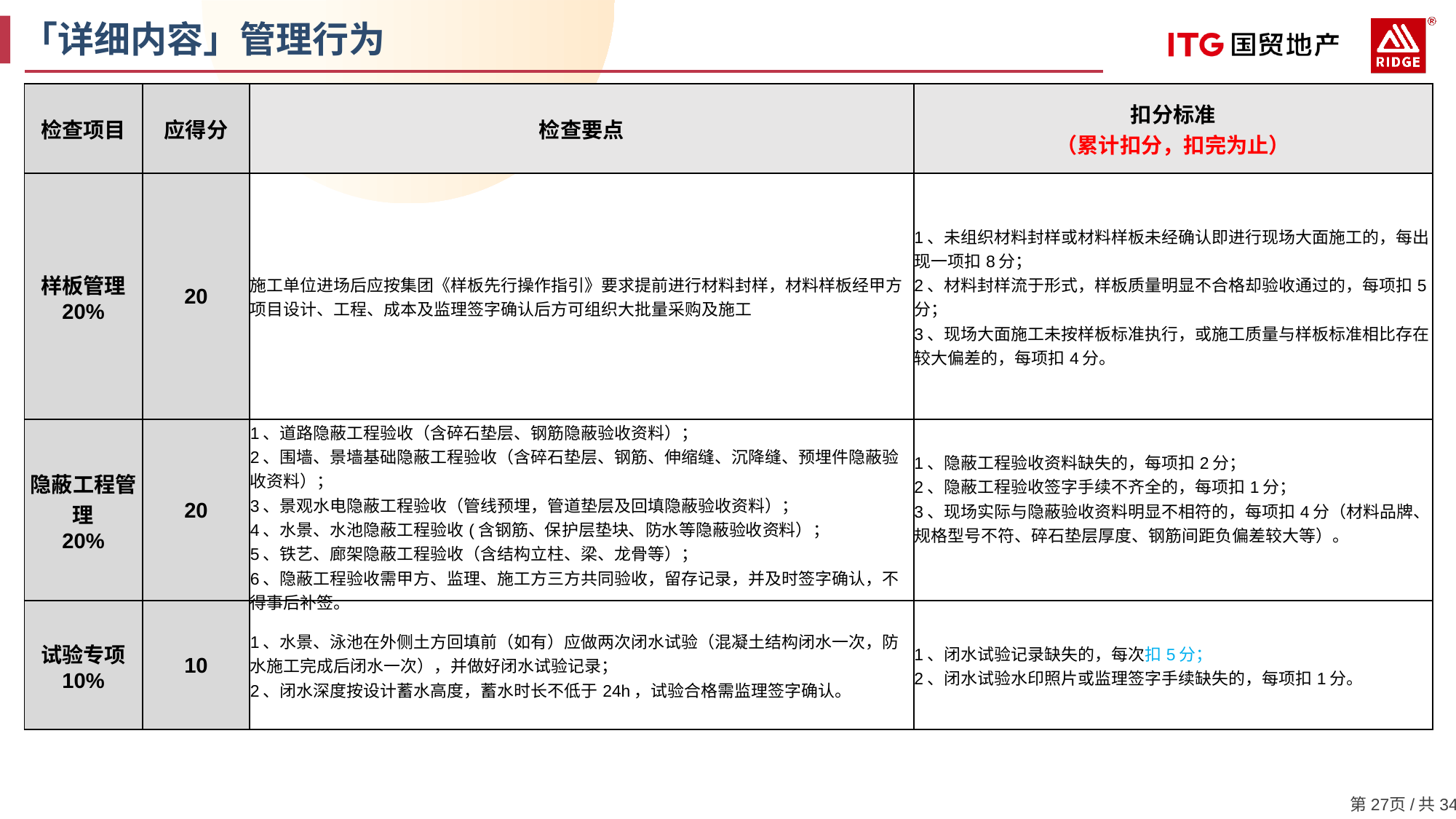

「详细内容」管理行为
| 检查项目 | 应得分 | 检查要点 | 扣分标准 （累计扣分，扣完为止） |
| --- | --- | --- | --- |
| 样板管理 20% | 20 | 施工单位进场后应按集团《样板先行操作指引》要求提前进行材料封样，材料样板经甲方项目设计、工程、成本及监理签字确认后方可组织大批量采购及施工 | 1、未组织材料封样或材料样板未经确认即进行现场大面施工的，每出现一项扣8分； 2、材料封样流于形式，样板质量明显不合格却验收通过的，每项扣5分； 3、现场大面施工未按样板标准执行，或施工质量与样板标准相比存在较大偏差的，每项扣4分。 |
| 隐蔽工程管理 20% | 20 | 1、道路隐蔽工程验收（含碎石垫层、钢筋隐蔽验收资料）； 2、围墙、景墙基础隐蔽工程验收（含碎石垫层、钢筋、伸缩缝、沉降缝、预埋件隐蔽验收资料）； 3、景观水电隐蔽工程验收（管线预埋，管道垫层及回填隐蔽验收资料）； 4、水景、水池隐蔽工程验收(含钢筋、保护层垫块、防水等隐蔽验收资料）； 5、铁艺、廊架隐蔽工程验收（含结构立柱、梁、龙骨等）； 6、隐蔽工程验收需甲方、监理、施工方三方共同验收，留存记录，并及时签字确认，不得事后补签。 | 1、隐蔽工程验收资料缺失的，每项扣2分； 2、隐蔽工程验收签字手续不齐全的，每项扣1分； 3、现场实际与隐蔽验收资料明显不相符的，每项扣4分（材料品牌、规格型号不符、碎石垫层厚度、钢筋间距负偏差较大等）。 |
| 试验专项 10% | 10 | 1、水景、泳池在外侧土方回填前（如有）应做两次闭水试验（混凝土结构闭水一次，防水施工完成后闭水一次），并做好闭水试验记录； 2、闭水深度按设计蓄水高度，蓄水时长不低于24h，试验合格需监理签字确认。 | 1、闭水试验记录缺失的，每次扣5分； 2、闭水试验水印照片或监理签字手续缺失的，每项扣1分。 |